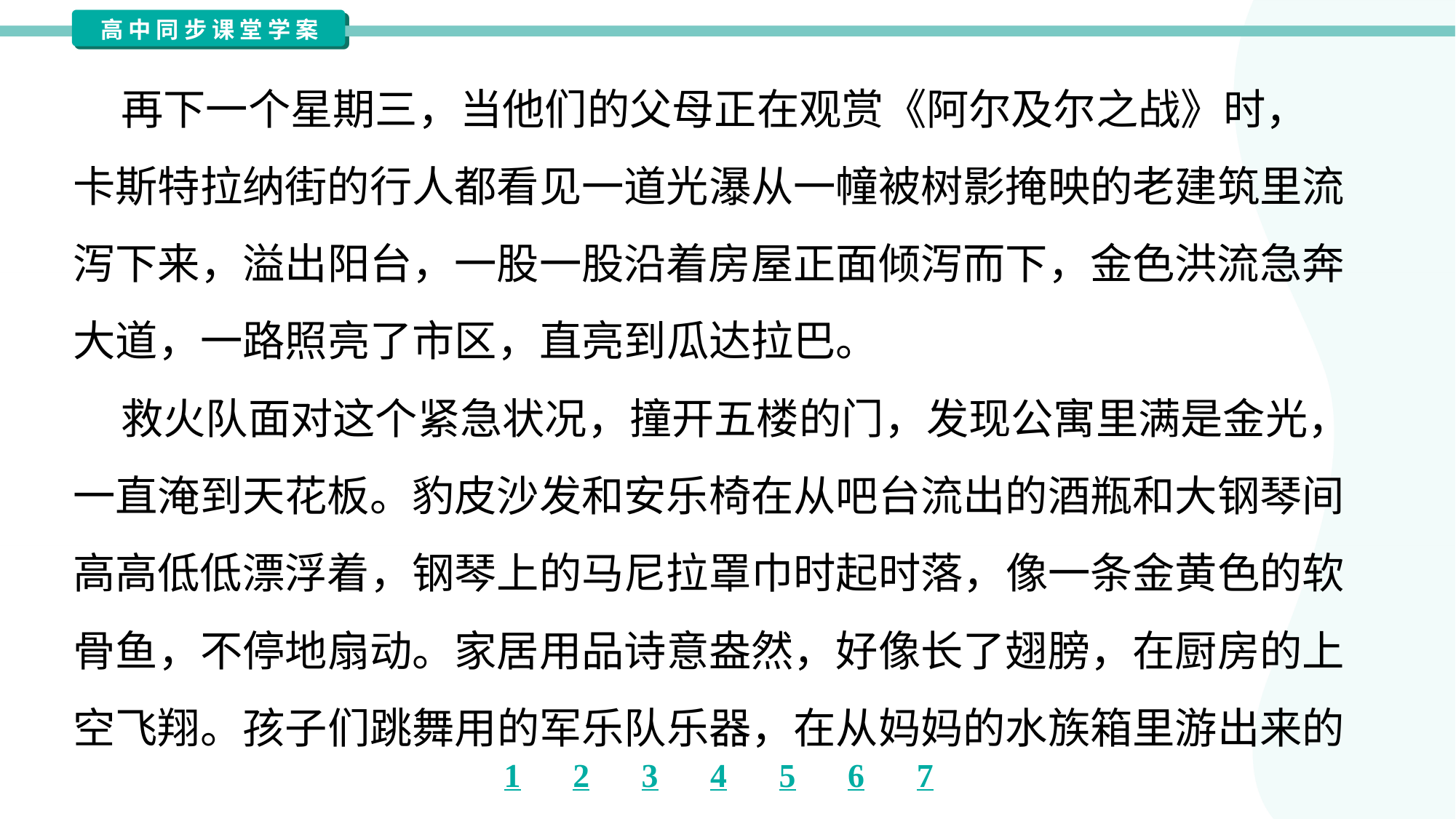

再下一个星期三，当他们的父母正在观赏《阿尔及尔之战》时，
卡斯特拉纳街的行人都看见一道光瀑从一幢被树影掩映的老建筑里流
泻下来，溢出阳台，一股一股沿着房屋正面倾泻而下，金色洪流急奔
大道，一路照亮了市区，直亮到瓜达拉巴。
    救火队面对这个紧急状况，撞开五楼的门，发现公寓里满是金光，
一直淹到天花板。豹皮沙发和安乐椅在从吧台流出的酒瓶和大钢琴间
高高低低漂浮着，钢琴上的马尼拉罩巾时起时落，像一条金黄色的软
骨鱼，不停地扇动。家居用品诗意盎然，好像长了翅膀，在厨房的上
空飞翔。孩子们跳舞用的军乐队乐器，在从妈妈的水族箱里游出来的